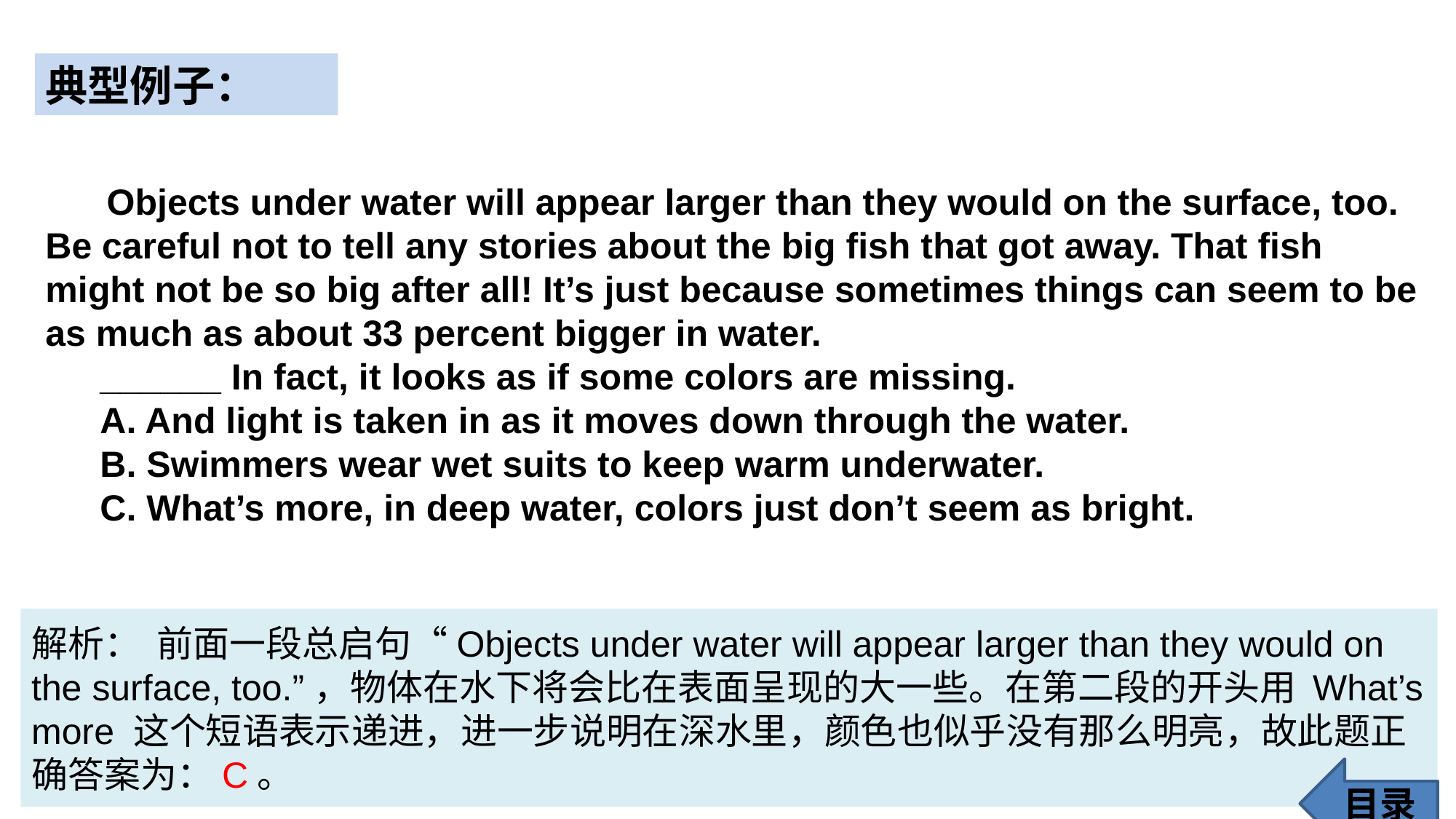

典型例子：
      Objects under water will appear larger than they would on the surface, too. Be careful not to tell any stories about the big fish that got away. That fish might not be so big after all! It’s just because sometimes things can seem to be as much as about 33 percent bigger in water.
______ In fact, it looks as if some colors are missing.
A. And light is taken in as it moves down through the water.
B. Swimmers wear wet suits to keep warm underwater.
C. What’s more, in deep water, colors just don’t seem as bright.
解析：  前面一段总启句“Objects under water will appear larger than they would on the surface, too.”，物体在水下将会比在表面呈现的大一些。在第二段的开头用 What’s more 这个短语表示递进，进一步说明在深水里，颜色也似乎没有那么明亮，故此题正确答案为：C。
目录